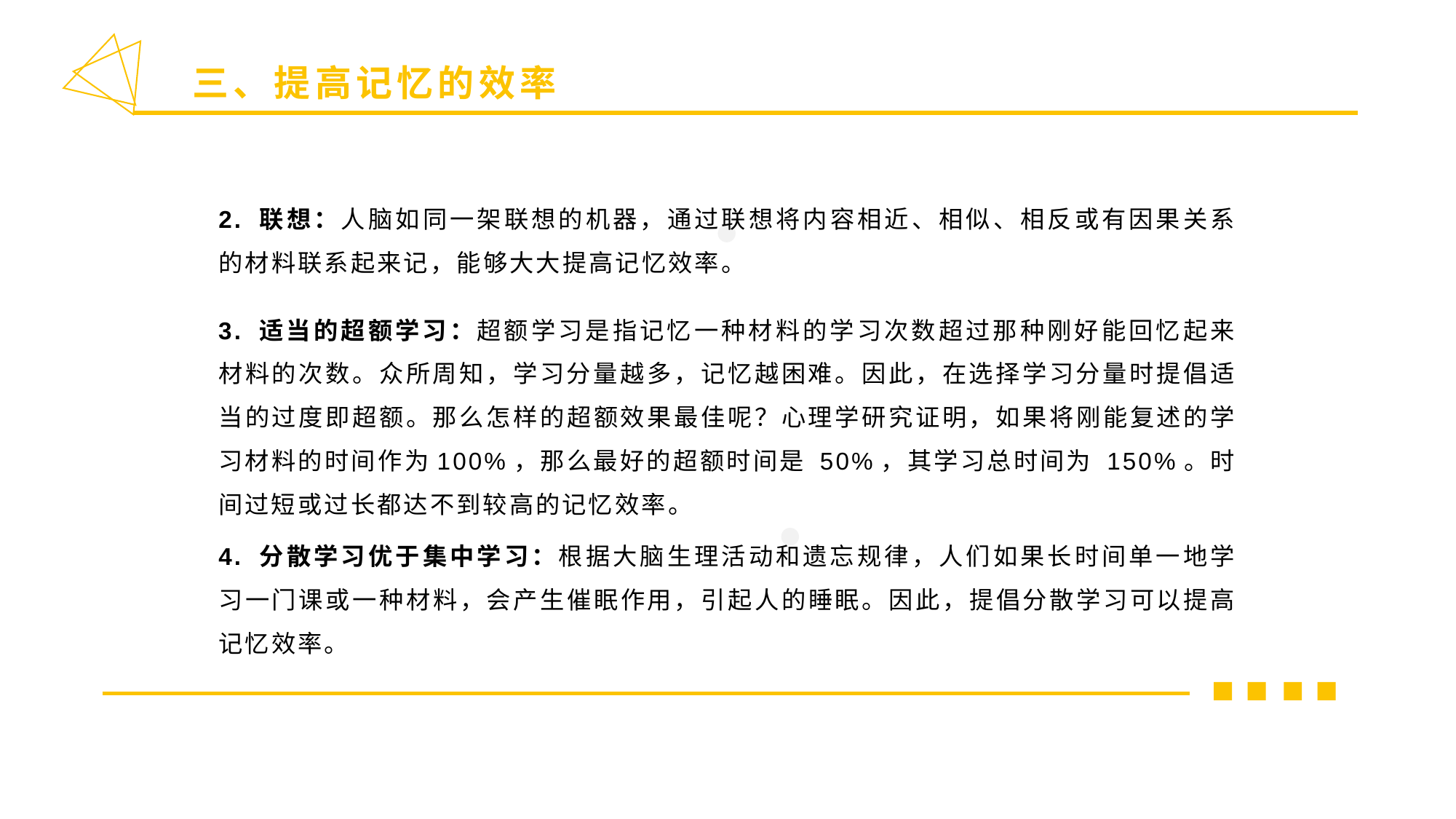

三、提高记忆的效率
2. 联想：人脑如同一架联想的机器，通过联想将内容相近、相似、相反或有因果关系的材料联系起来记，能够大大提高记忆效率。

3. 适当的超额学习：超额学习是指记忆一种材料的学习次数超过那种刚好能回忆起来材料的次数。众所周知，学习分量越多，记忆越困难。因此，在选择学习分量时提倡适当的过度即超额。那么怎样的超额效果最佳呢？心理学研究证明，如果将刚能复述的学习材料的时间作为100%，那么最好的超额时间是 50%，其学习总时间为 150%。时间过短或过长都达不到较高的记忆效率。
4. 分散学习优于集中学习：根据大脑生理活动和遗忘规律，人们如果长时间单一地学习一门课或一种材料，会产生催眠作用，引起人的睡眠。因此，提倡分散学习可以提高记忆效率。